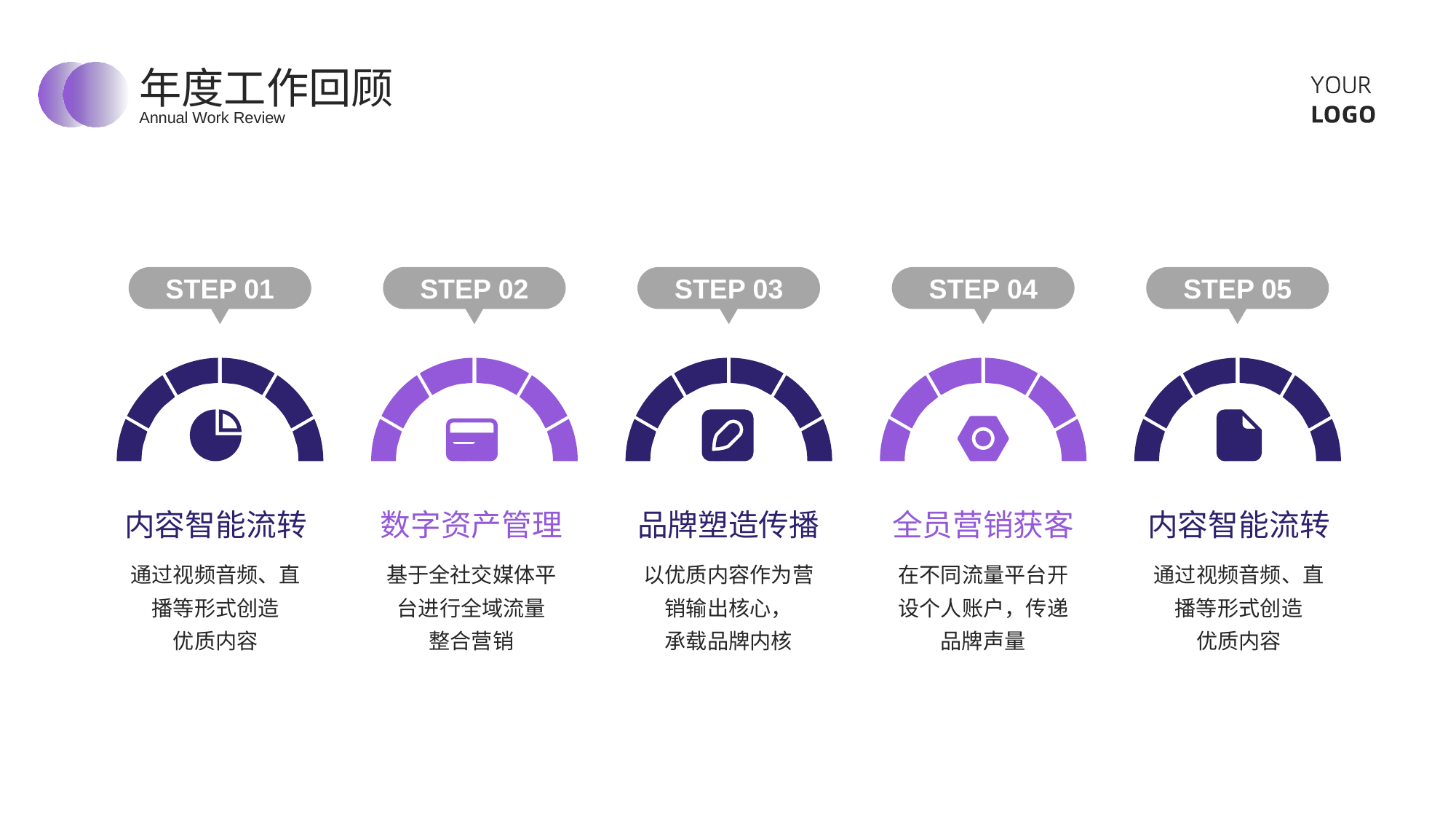

年度工作回顾

Annual Work Review
STEP 01
STEP 02
STEP 03
STEP 04
STEP 05

内容智能流转
数字资产管理
品牌塑造传播
全员营销获客
内容智能流转
通过视频音频、直播等形式创造
优质内容
基于全社交媒体平台进行全域流量
整合营销
以优质内容作为营销输出核心，
承载品牌内核
在不同流量平台开设个人账户，传递品牌声量
通过视频音频、直播等形式创造
优质内容